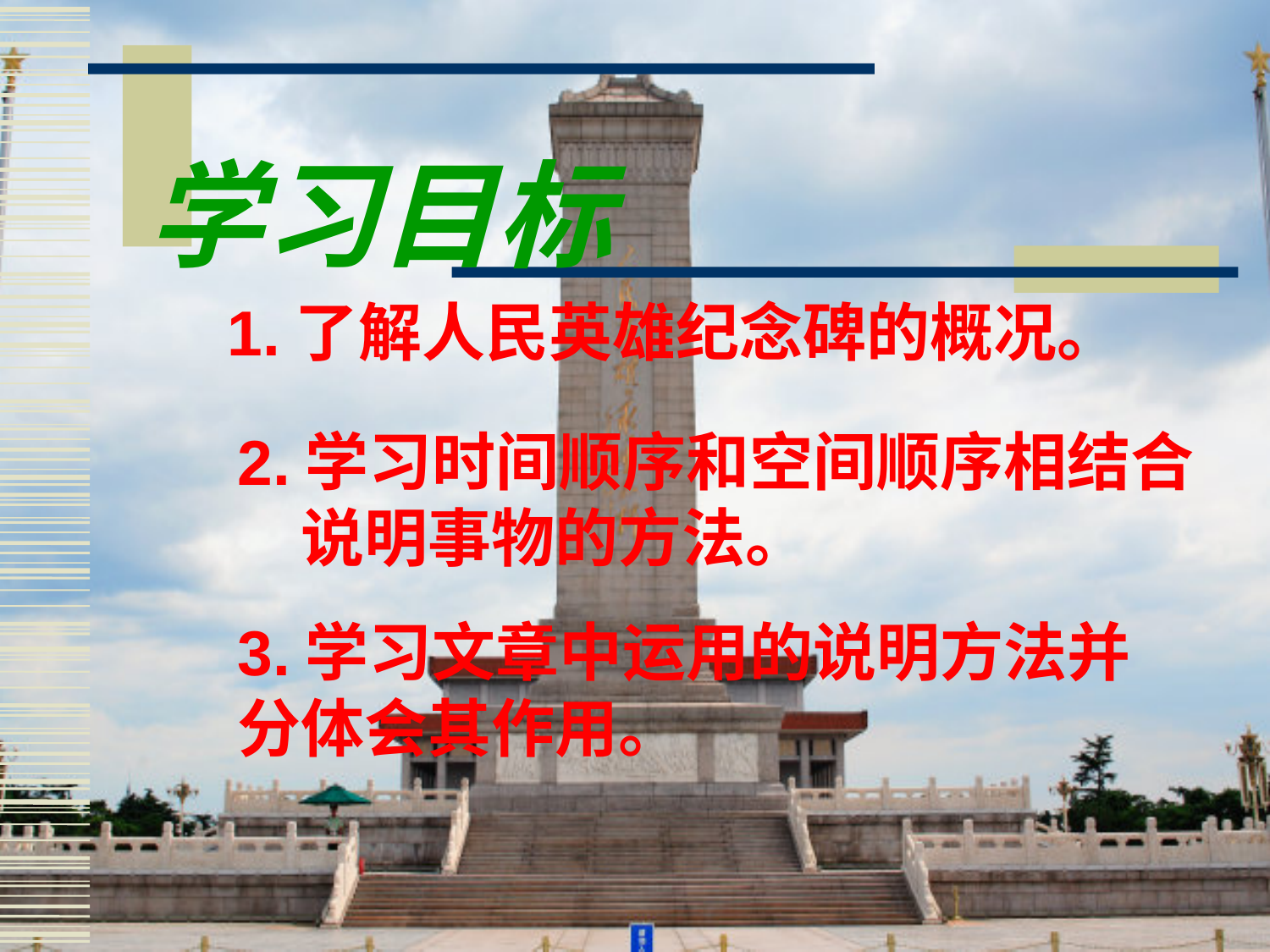

学习目标
1.了解人民英雄纪念碑的概况。
2.学习时间顺序和空间顺序相结合说明事物的方法。
3.学习文章中运用的说明方法并分体会其作用。